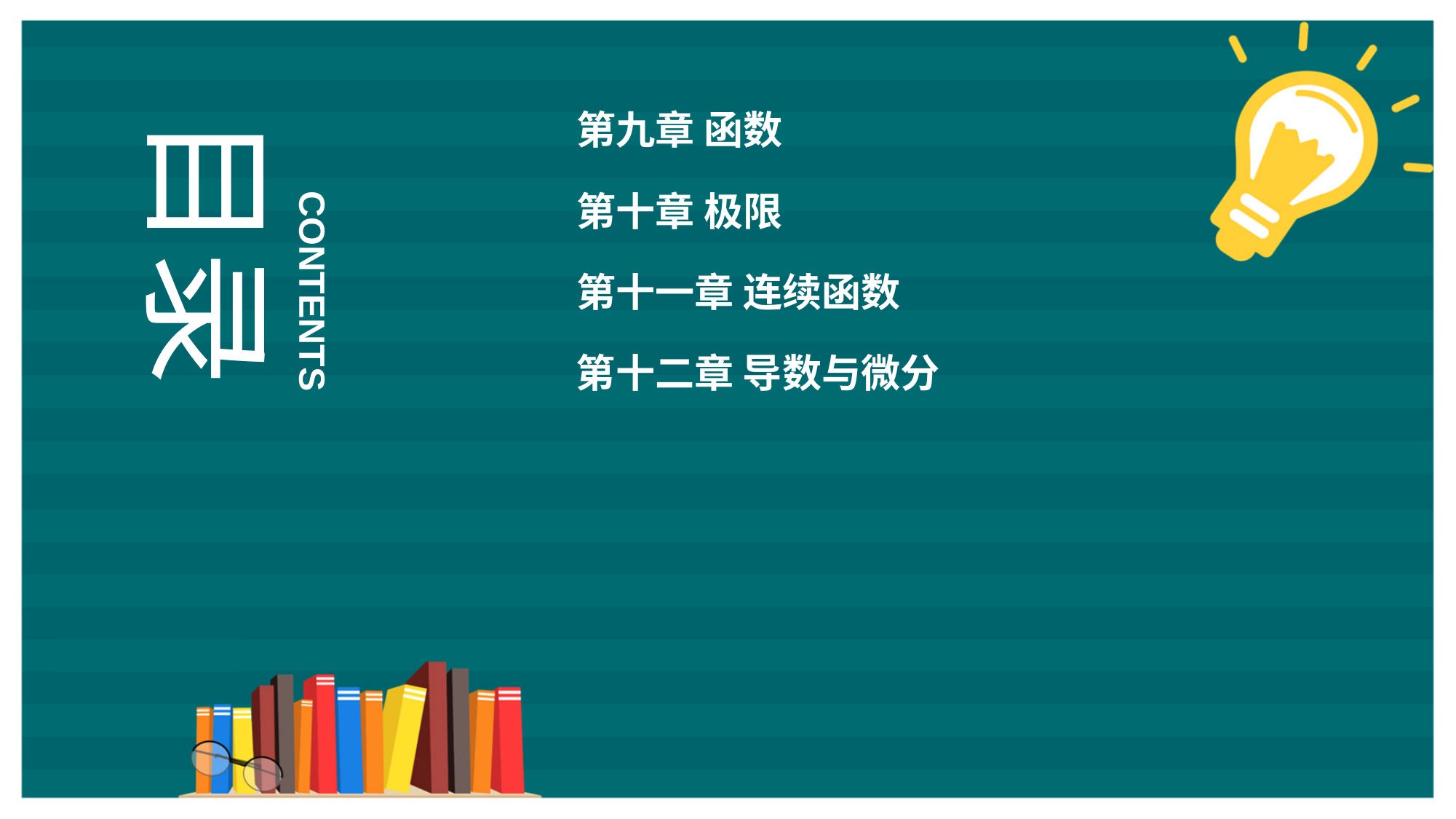

第九章 函数
目录
第十章 极限
CONTENTS
第十一章 连续函数
第十二章 导数与微分